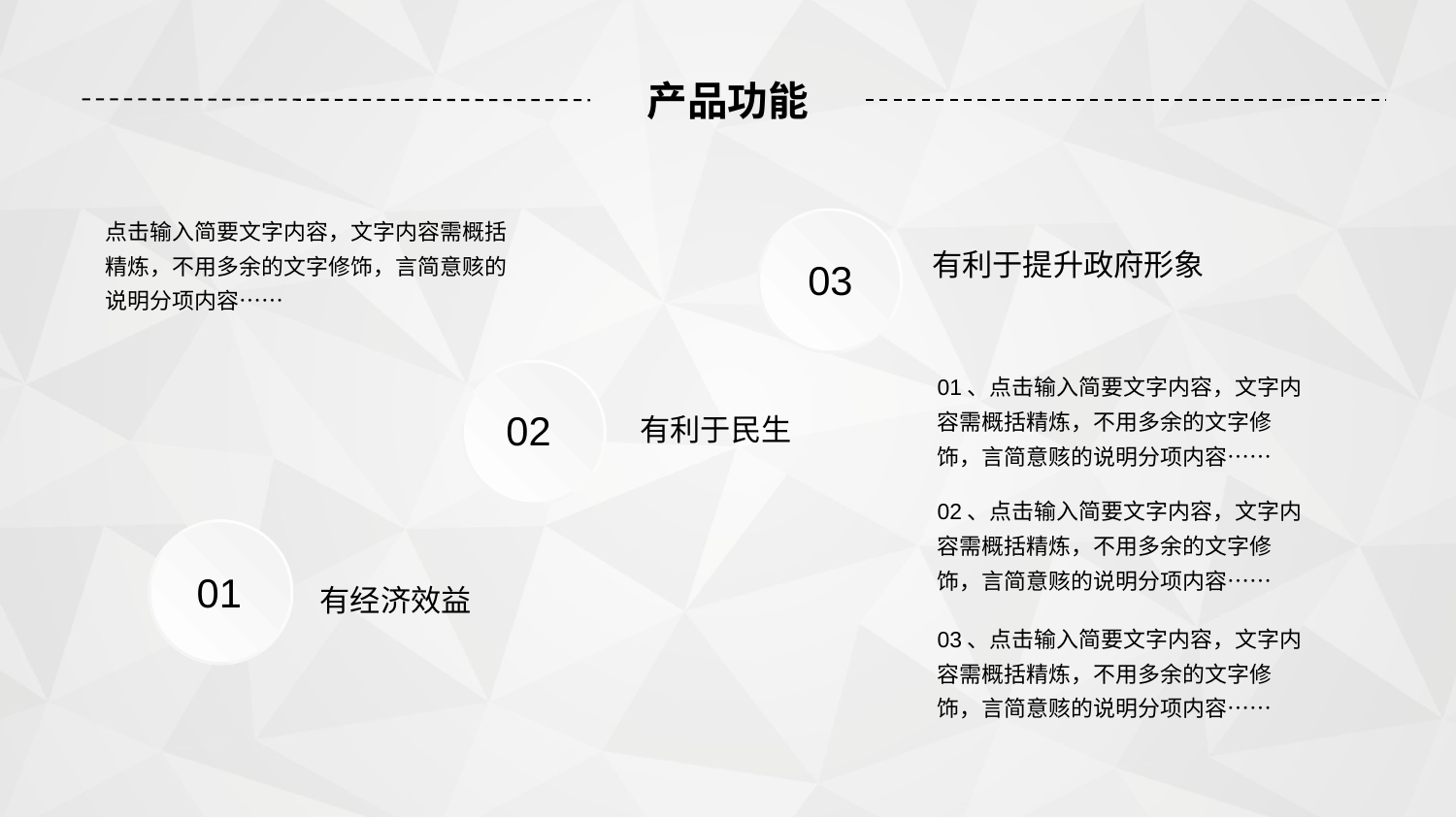

产品功能
点击输入简要文字内容，文字内容需概括精炼，不用多余的文字修饰，言简意赅的说明分项内容……

03
有利于提升政府形象
01、点击输入简要文字内容，文字内容需概括精炼，不用多余的文字修饰，言简意赅的说明分项内容……

02
有利于民生
02、点击输入简要文字内容，文字内容需概括精炼，不用多余的文字修饰，言简意赅的说明分项内容……

01
有经济效益
03、点击输入简要文字内容，文字内容需概括精炼，不用多余的文字修饰，言简意赅的说明分项内容……